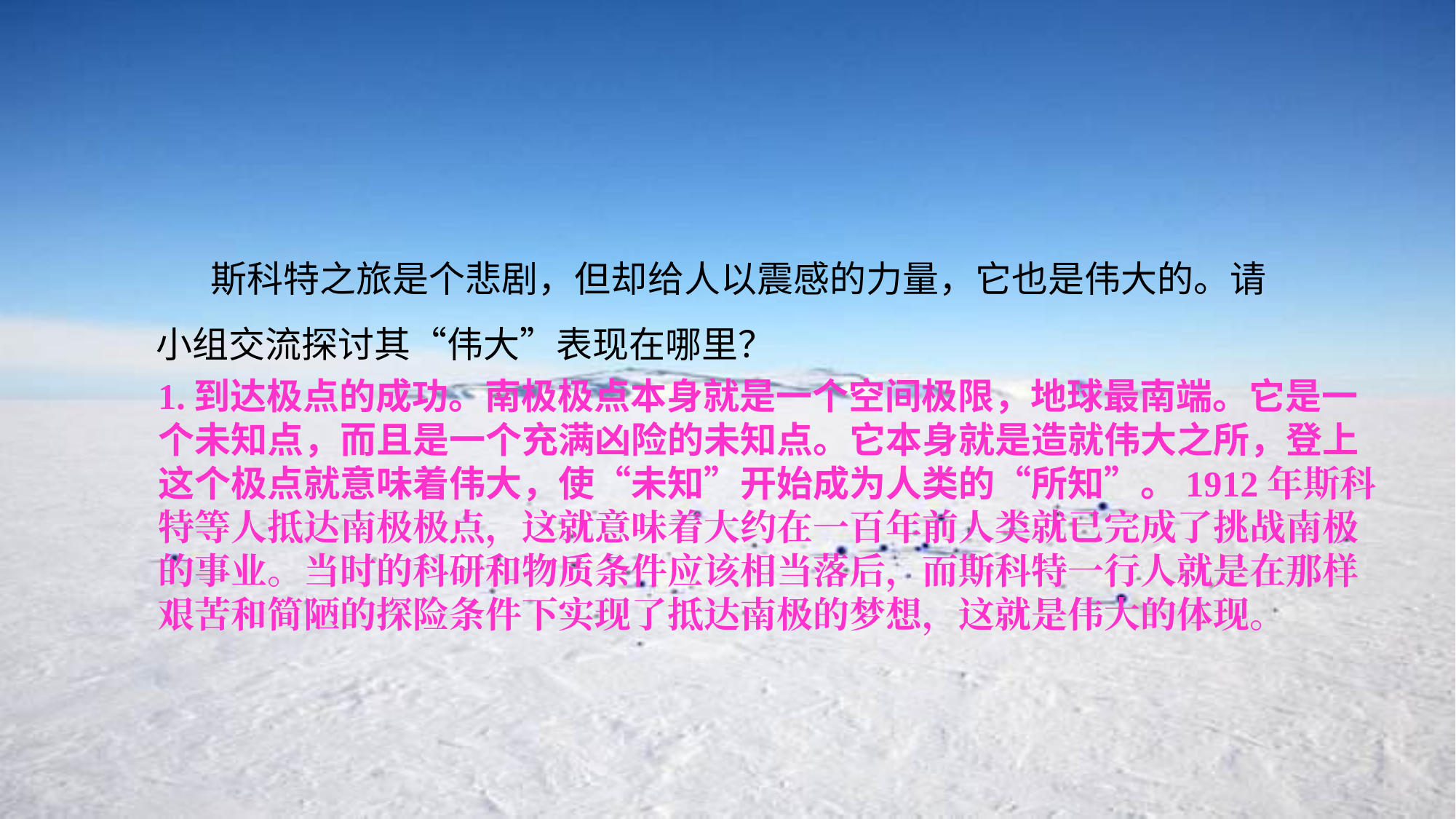

#

斯科特之旅是个悲剧，但却给人以震感的力量，它也是伟大的。请小组交流探讨其“伟大”表现在哪里？
1.到达极点的成功。南极极点本身就是一个空间极限，地球最南端。它是一个未知点，而且是一个充满凶险的未知点。它本身就是造就伟大之所，登上这个极点就意味着伟大，使“未知”开始成为人类的“所知”。1912年斯科特等人抵达南极极点，这就意味着大约在一百年前人类就已完成了挑战南极的事业。当时的科研和物质条件应该相当落后，而斯科特一行人就是在那样艰苦和简陋的探险条件下实现了抵达南极的梦想，这就是伟大的体现。